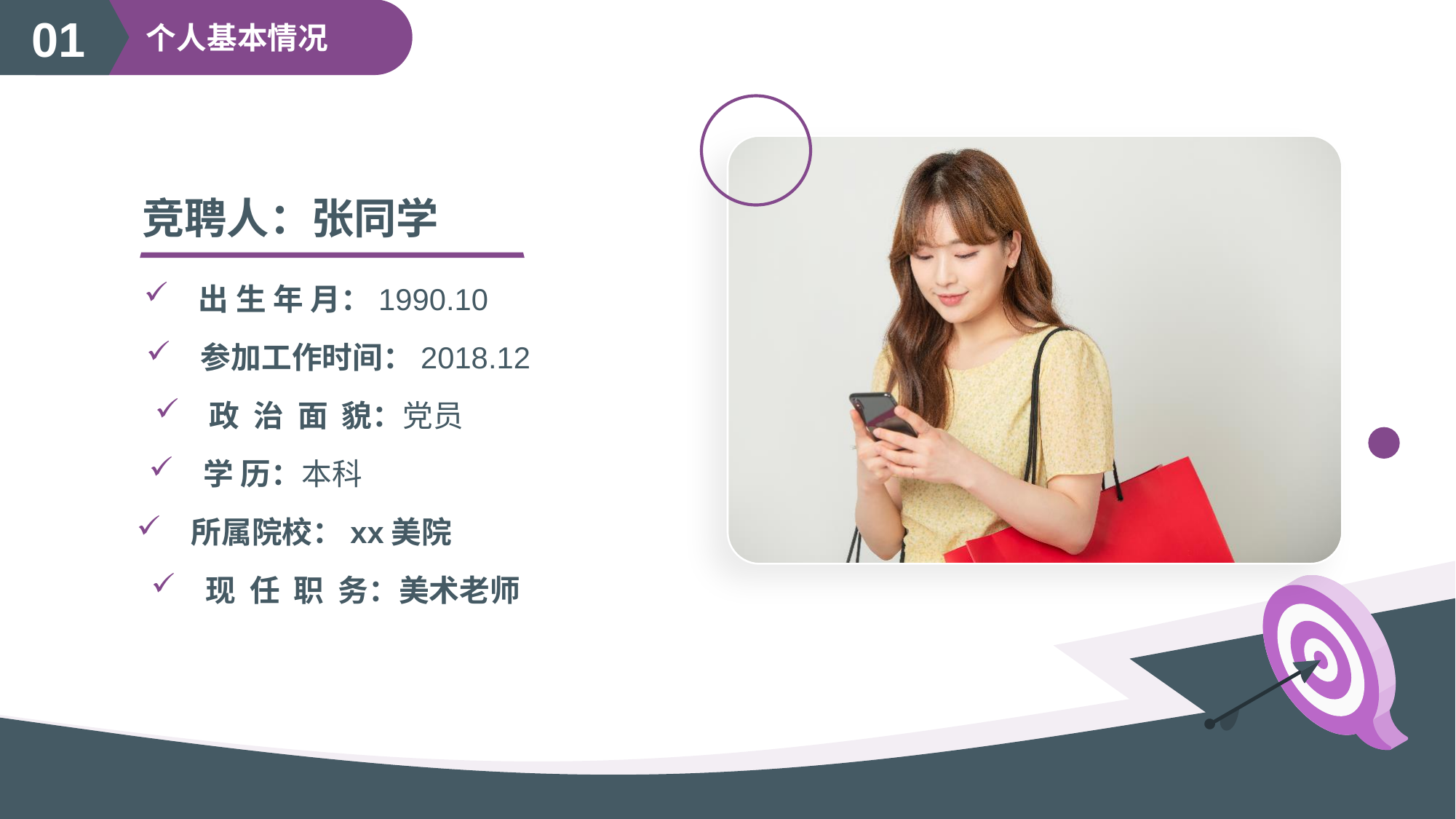

01
个人基本情况

竞聘人：张同学

出 生 年 月：1990.10
参加工作时间：2018.12
政  治  面  貌：党员

学 历：本科
所属院校：xx美院
现  任  职  务：美术老师